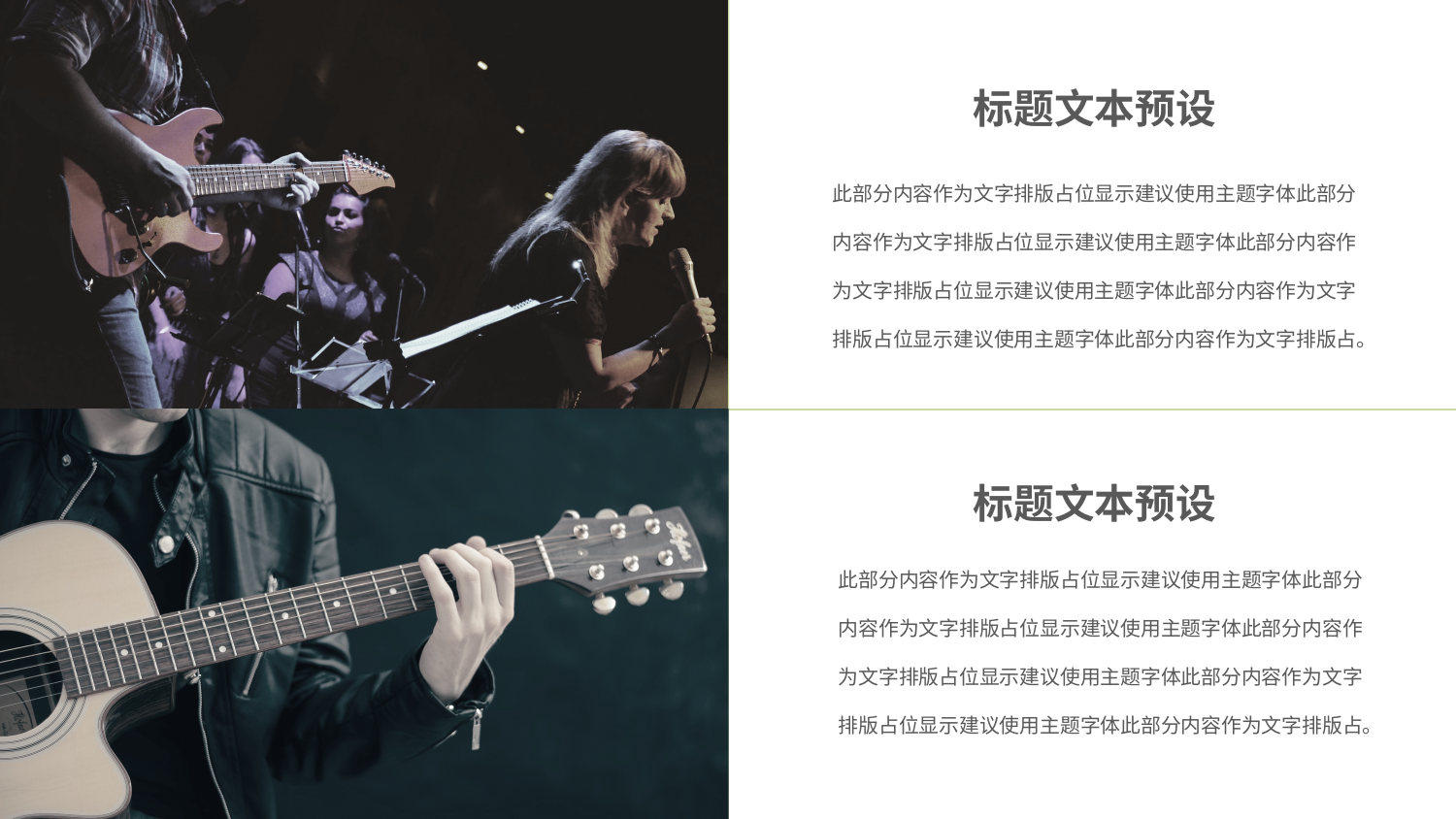

标题文本预设
此部分内容作为文字排版占位显示建议使用主题字体此部分内容作为文字排版占位显示建议使用主题字体此部分内容作为文字排版占位显示建议使用主题字体此部分内容作为文字排版占位显示建议使用主题字体此部分内容作为文字排版占。

标题文本预设
此部分内容作为文字排版占位显示建议使用主题字体此部分内容作为文字排版占位显示建议使用主题字体此部分内容作为文字排版占位显示建议使用主题字体此部分内容作为文字排版占位显示建议使用主题字体此部分内容作为文字排版占。